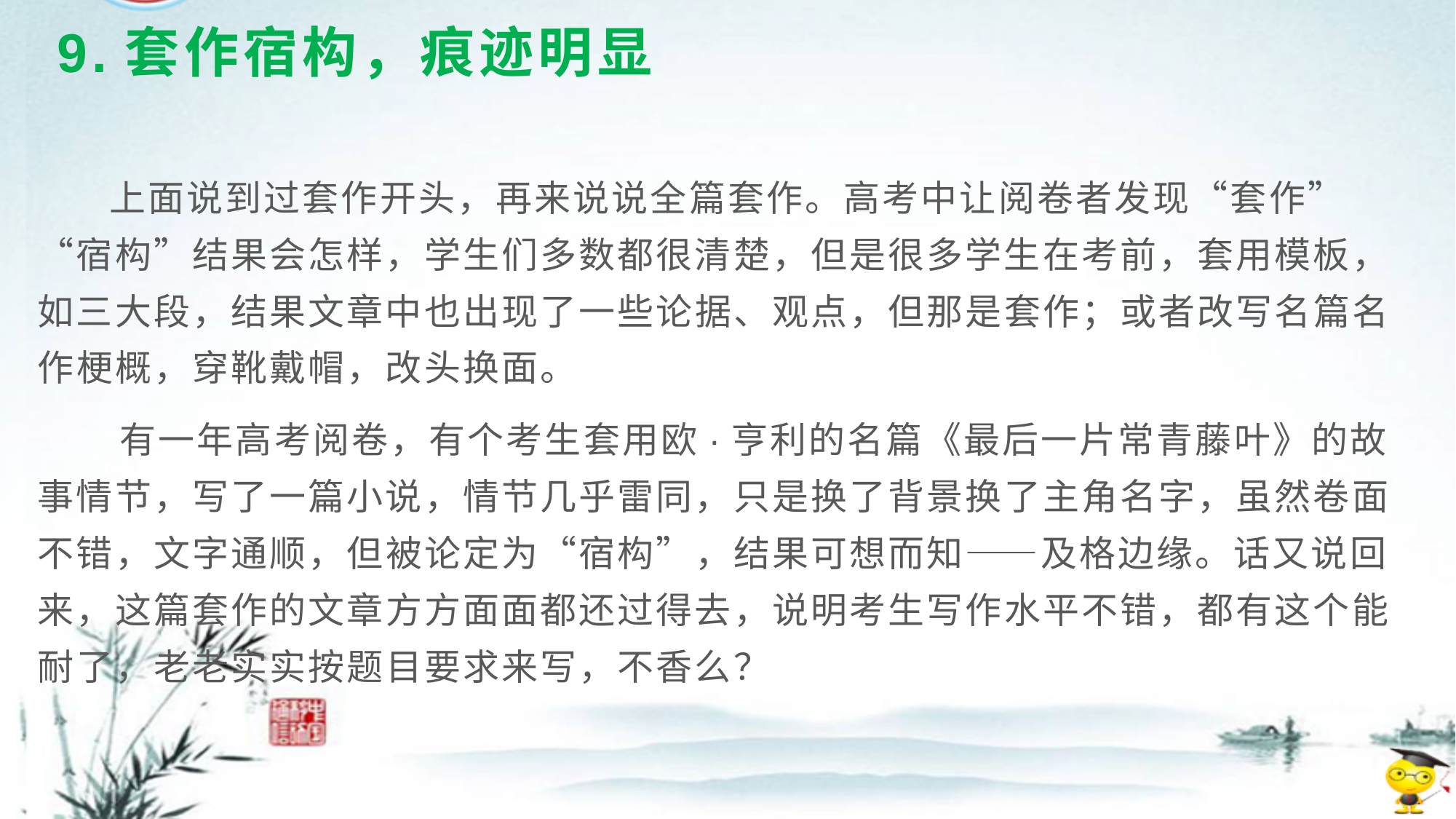

# 9.套作宿构，痕迹明显

      上面说到过套作开头，再来说说全篇套作。高考中让阅卷者发现“套作”“宿构”结果会怎样，学生们多数都很清楚，但是很多学生在考前，套用模板，如三大段，结果文章中也出现了一些论据、观点，但那是套作；或者改写名篇名作梗概，穿靴戴帽，改头换面。
       有一年高考阅卷，有个考生套用欧·亨利的名篇《最后一片常青藤叶》的故事情节，写了一篇小说，情节几乎雷同，只是换了背景换了主角名字，虽然卷面不错，文字通顺，但被论定为“宿构”，结果可想而知——及格边缘。话又说回来，这篇套作的文章方方面面都还过得去，说明考生写作水平不错，都有这个能耐了，老老实实按题目要求来写，不香么？